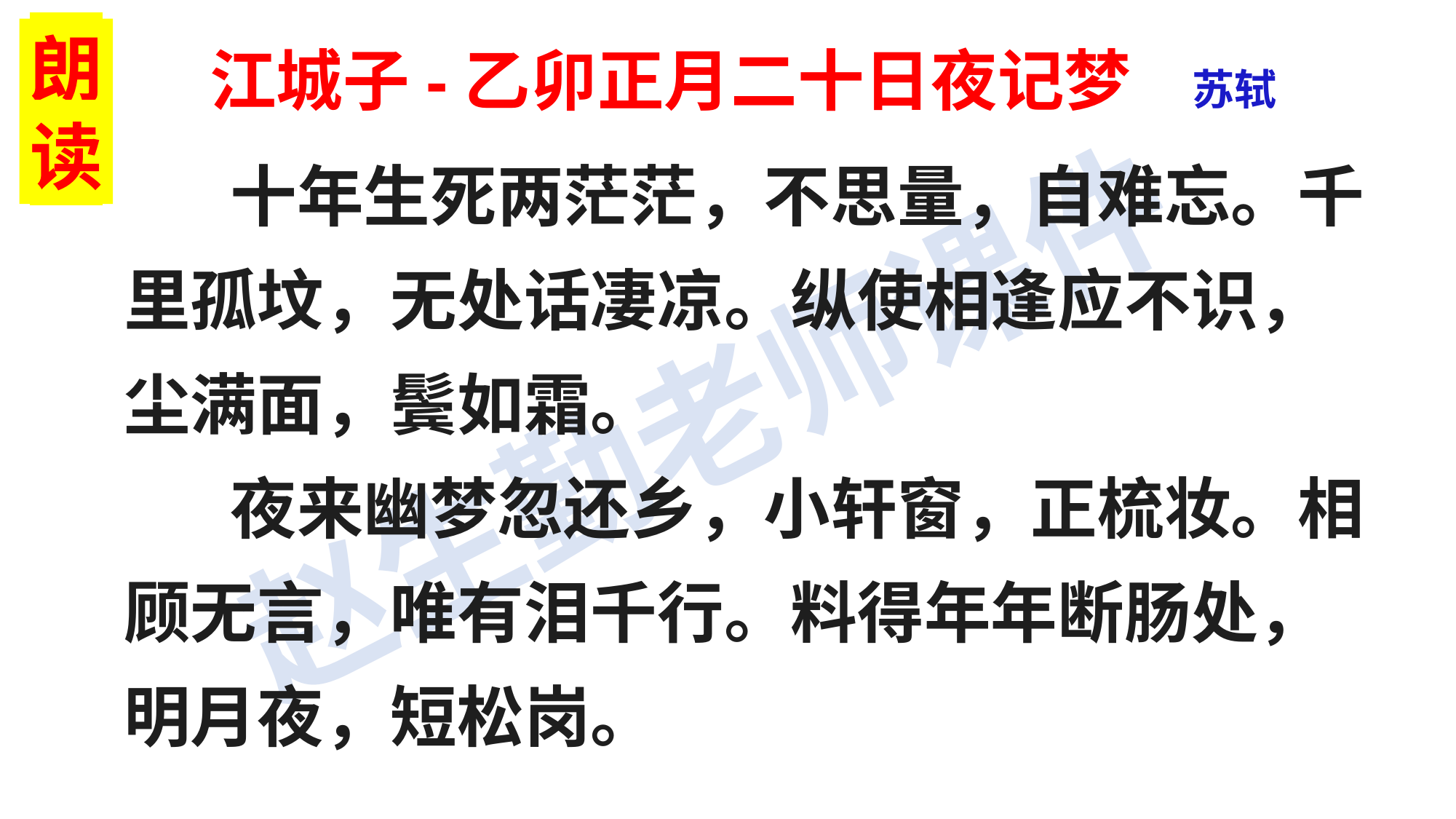

朗读
江城子-乙卯正月二十日夜记梦    苏轼
      十年生死两茫茫，不思量，自难忘。千里孤坟，无处话凄凉。纵使相逢应不识，尘满面，鬓如霜。
      夜来幽梦忽还乡，小轩窗，正梳妆。相顾无言，唯有泪千行。料得年年断肠处，明月夜，短松岗。